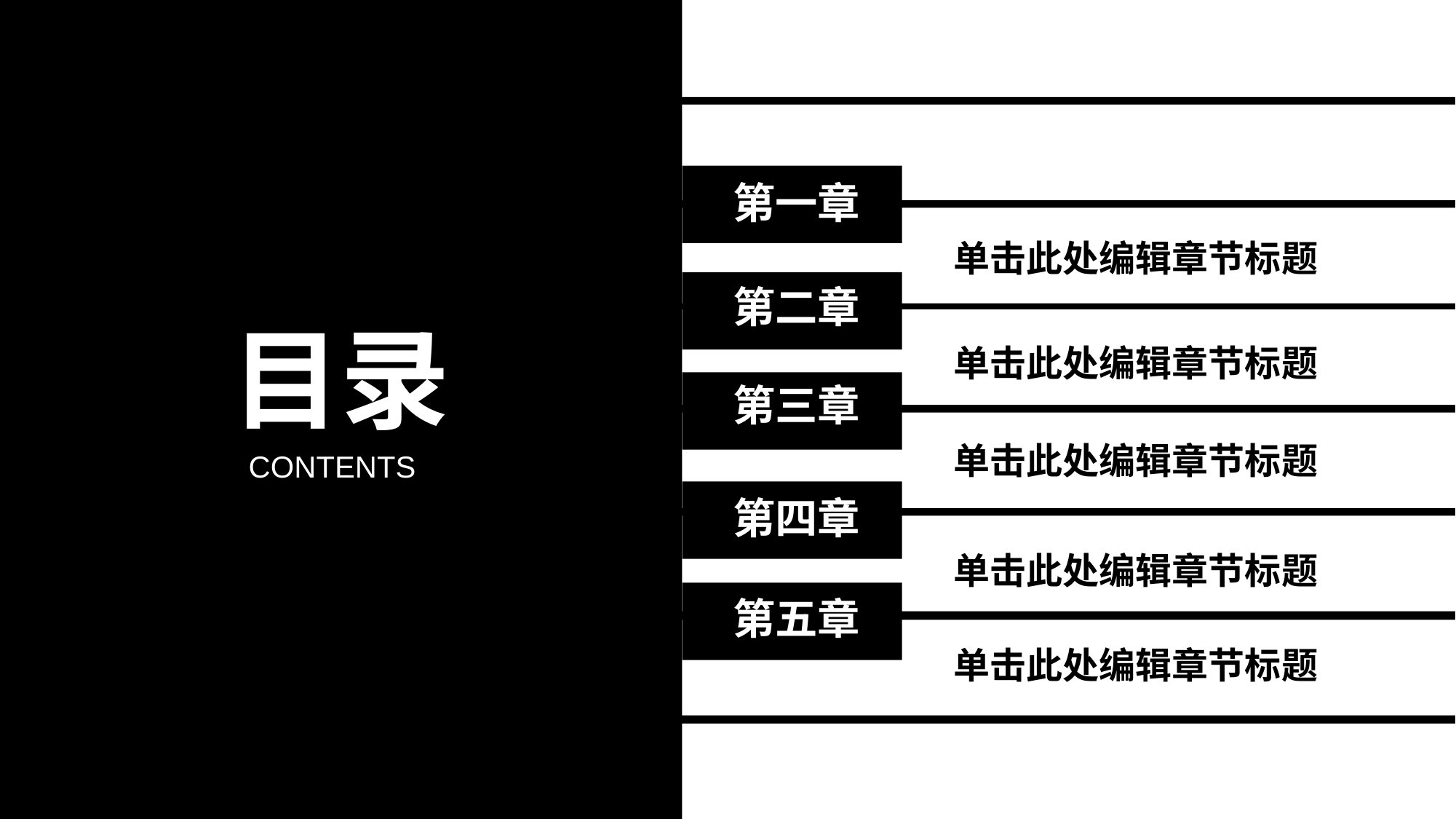

第一章

单击此处编辑章节标题

第二章
目录

单击此处编辑章节标题

第三章

单击此处编辑章节标题
CONTENTS

第四章

单击此处编辑章节标题

第五章

单击此处编辑章节标题